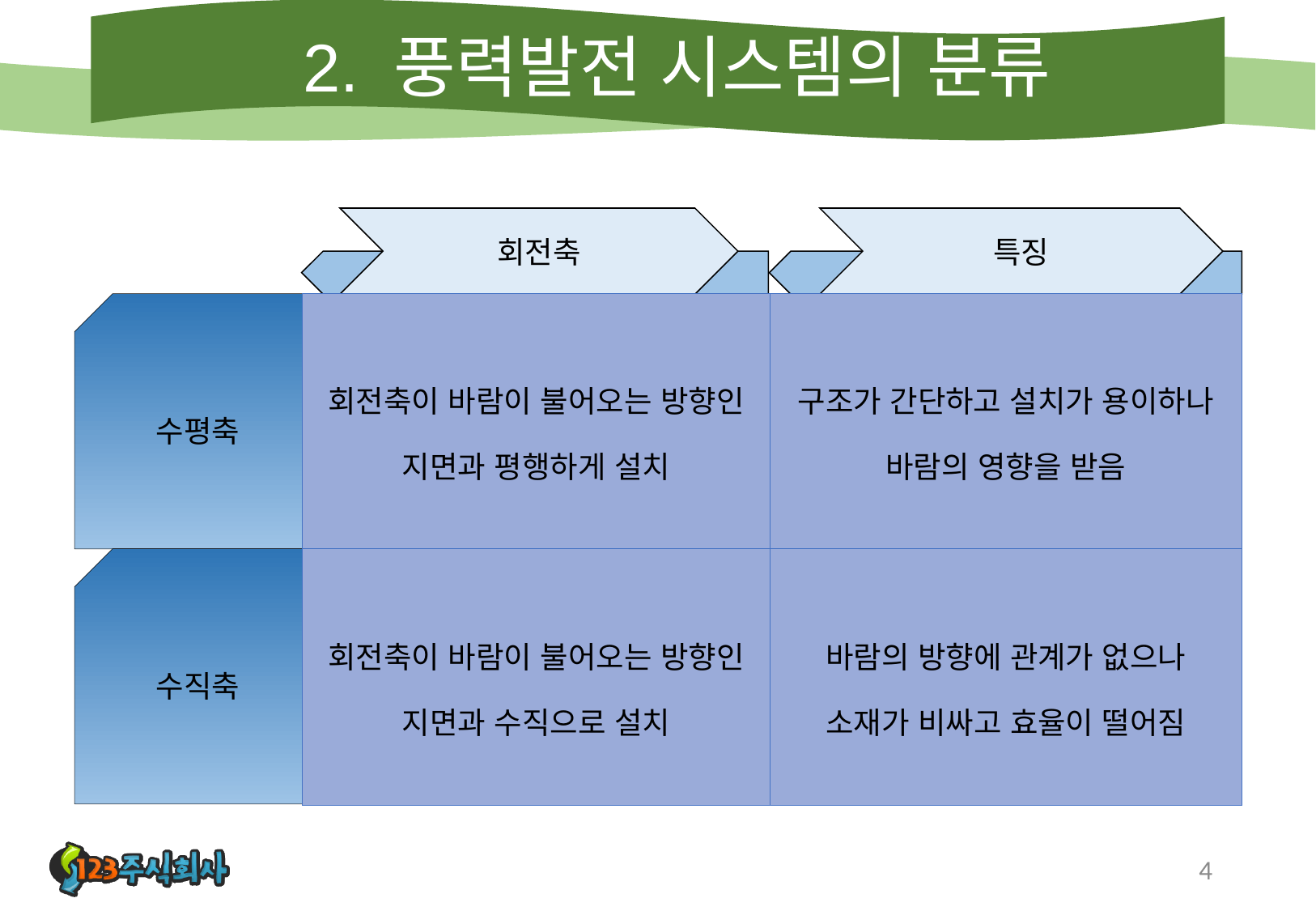

# 2. 풍력발전 시스템의 분류
회전축
특징

수평축
| 회전축이 바람이 불어오는 방향인 지면과 평행하게 설치 | 구조가 간단하고 설치가 용이하나 바람의 영향을 받음 |
| --- | --- |
| 회전축이 바람이 불어오는 방향인 지면과 수직으로 설치 | 바람의 방향에 관계가 없으나 소재가 비싸고 효율이 떨어짐 |
수직축
4